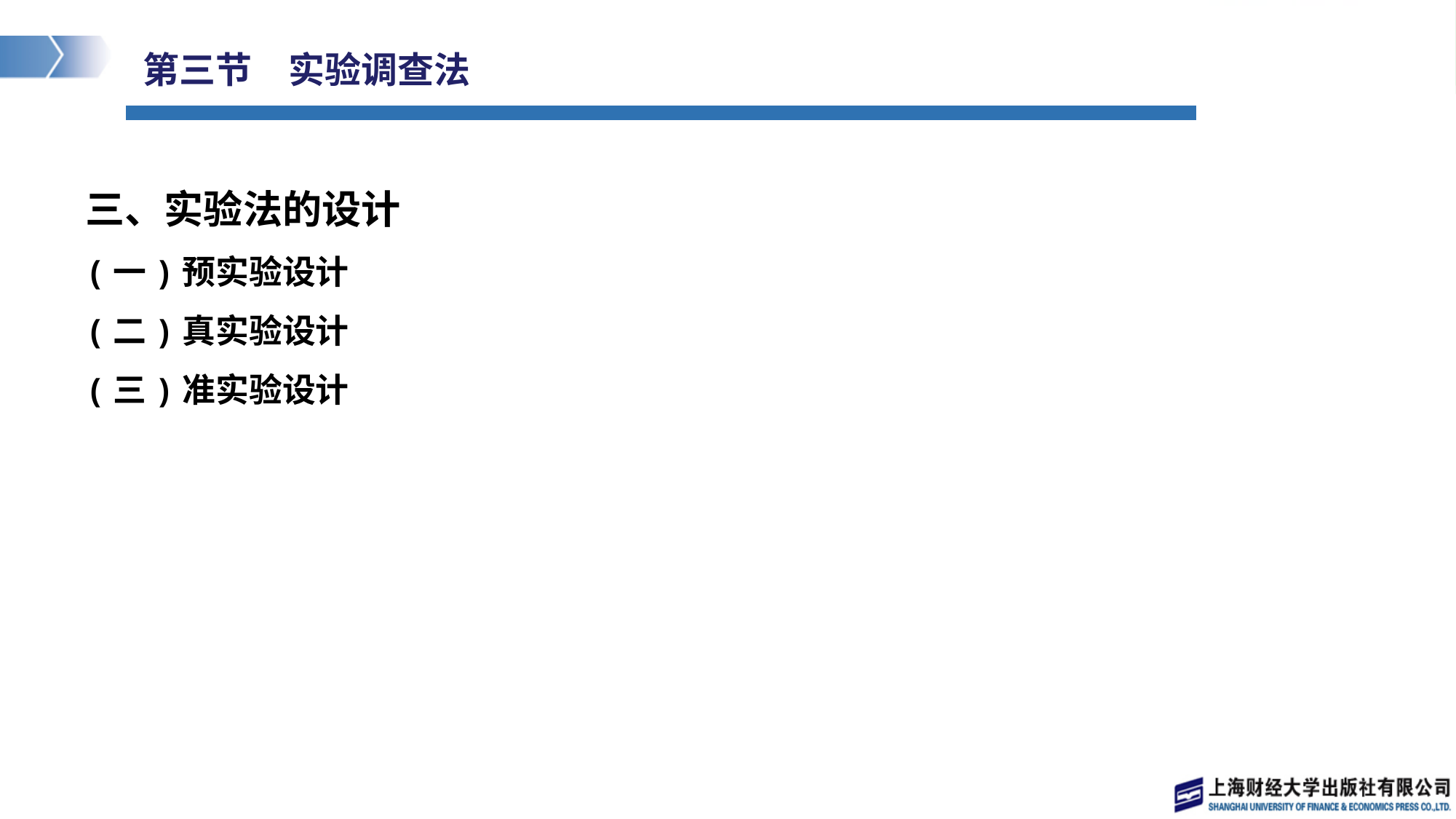

# 第三节　实验调查法
三、实验法的设计
(一)预实验设计
(二)真实验设计
(三)准实验设计